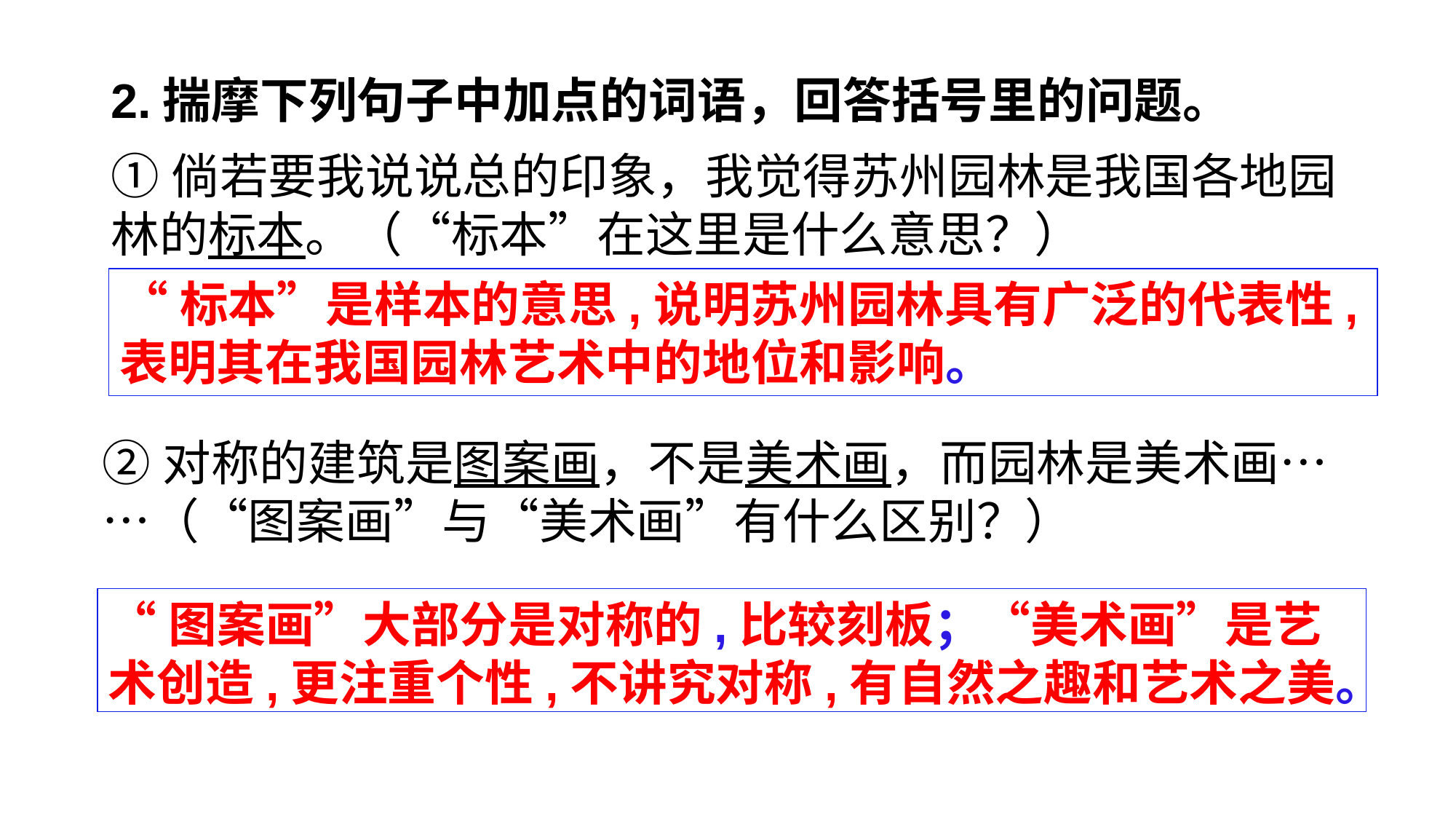

2.揣摩下列句子中加点的词语，回答括号里的问题。
①倘若要我说说总的印象，我觉得苏州园林是我国各地园林的标本。（“标本”在这里是什么意思？）
“标本”是样本的意思,说明苏州园林具有广泛的代表性,表明其在我国园林艺术中的地位和影响。

②对称的建筑是图案画，不是美术画，而园林是美术画……（“图案画”与“美术画”有什么区别？）
“图案画”大部分是对称的,比较刻板；“美术画”是艺术创造,更注重个性,不讲究对称,有自然之趣和艺术之美。